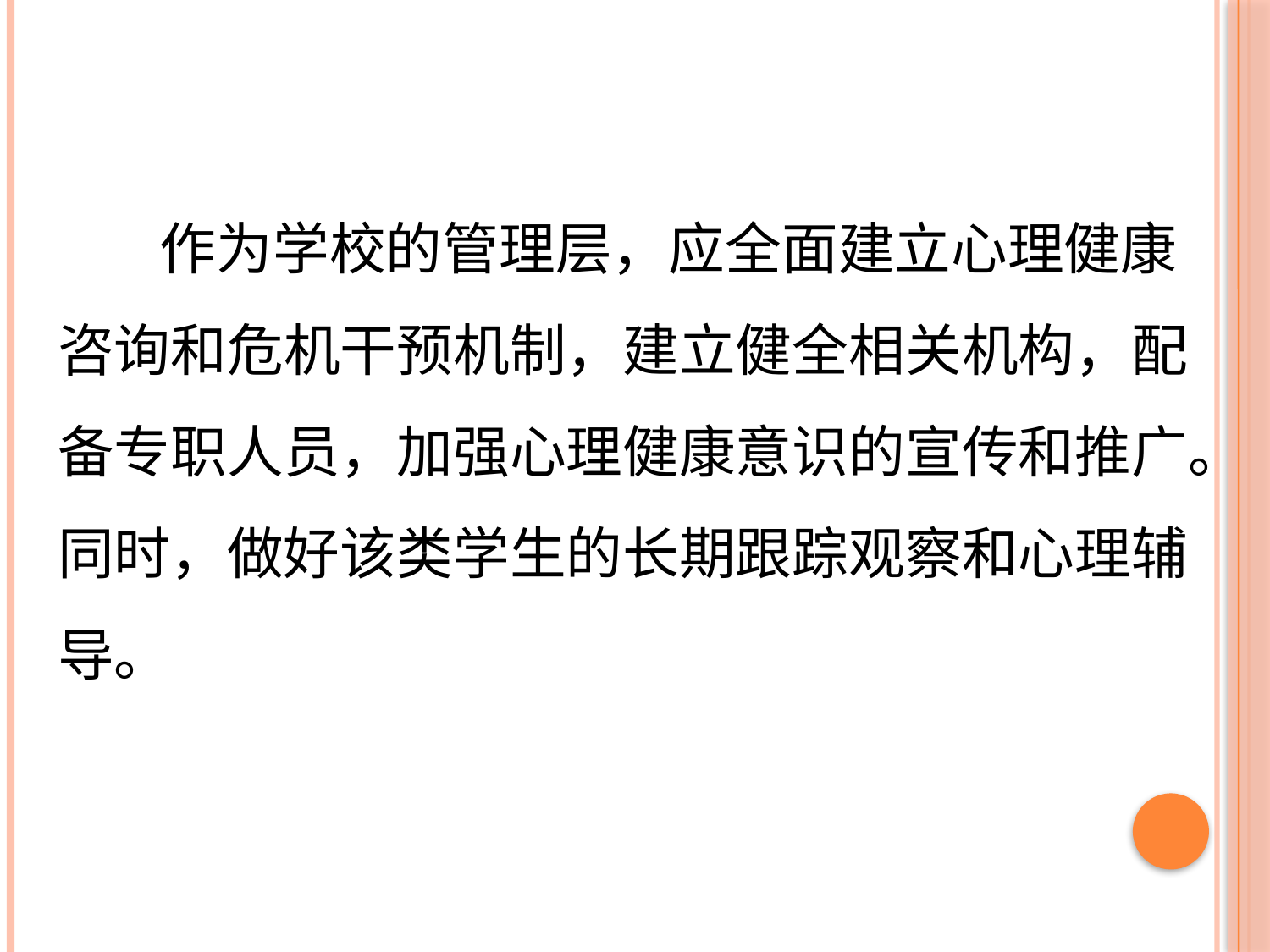

作为学校的管理层，应全面建立心理健康咨询和危机干预机制，建立健全相关机构，配备专职人员，加强心理健康意识的宣传和推广。同时，做好该类学生的长期跟踪观察和心理辅导。